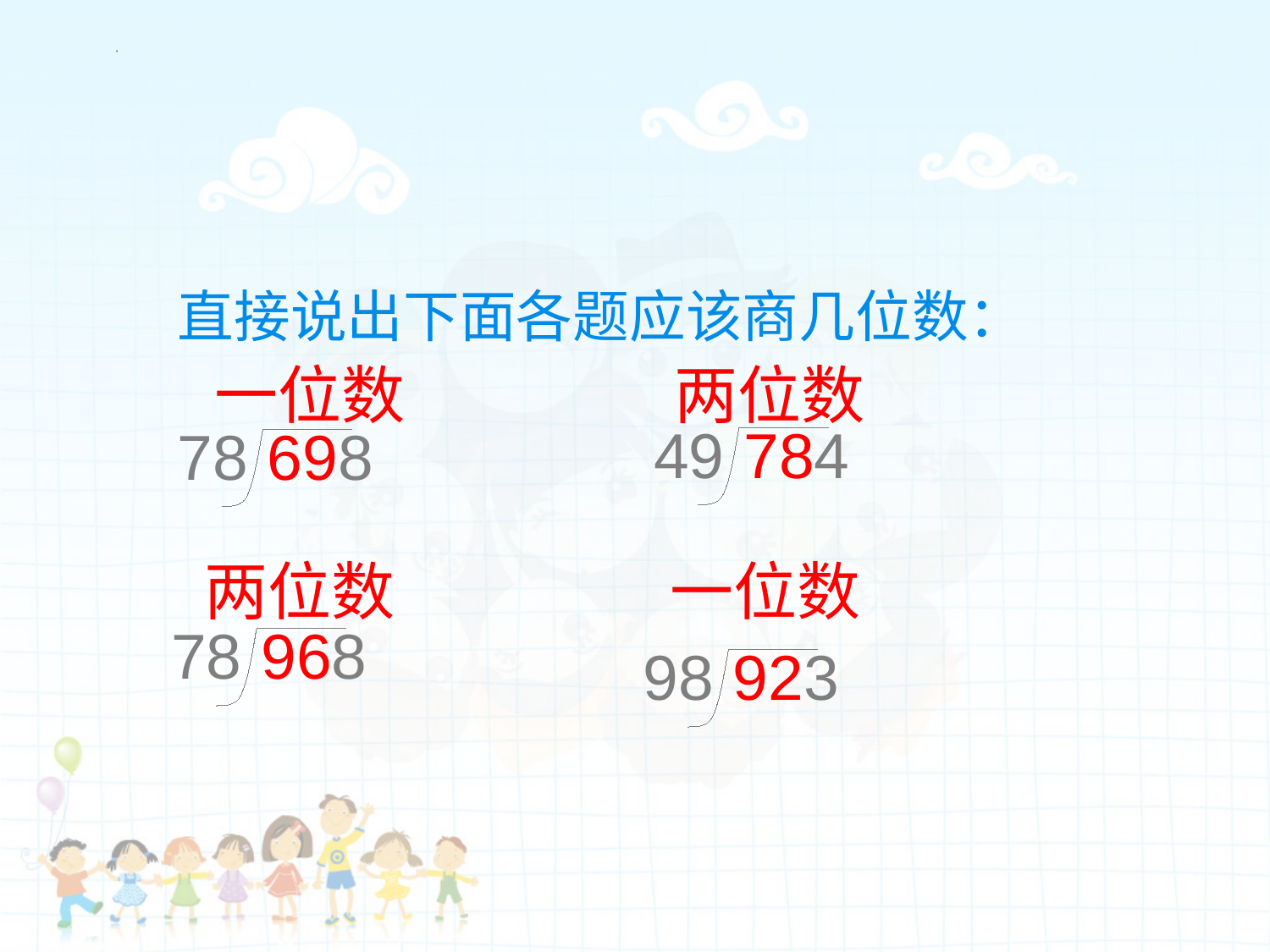

直接说出下面各题应该商几位数：
一位数
两位数
49
784
78
698

两位数
一位数
78
968

98
923